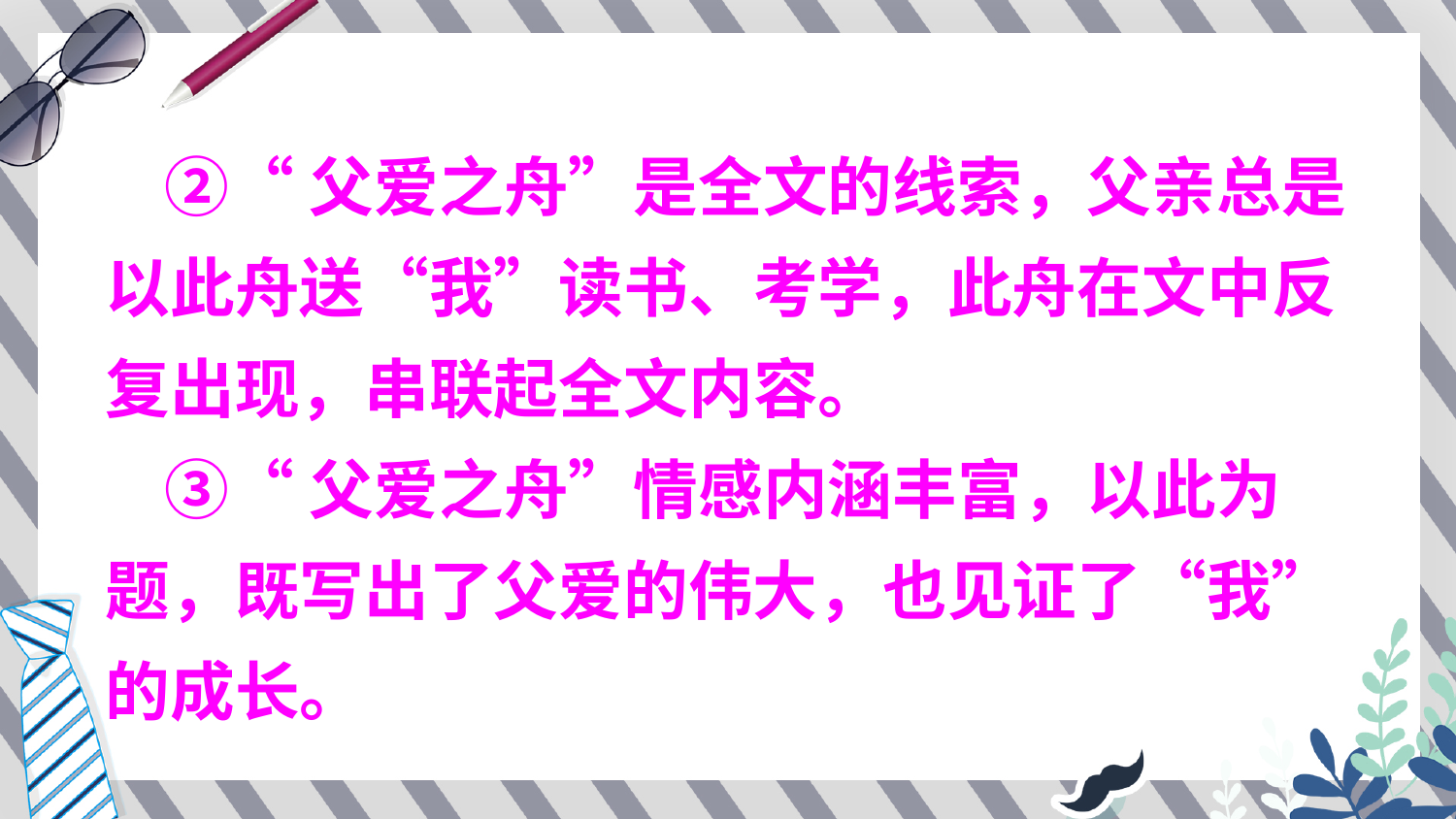

②“父爱之舟”是全文的线索，父亲总是以此舟送“我”读书、考学，此舟在文中反复出现，串联起全文内容。
    ③“父爱之舟”情感内涵丰富，以此为题，既写出了父爱的伟大，也见证了“我”的成长。